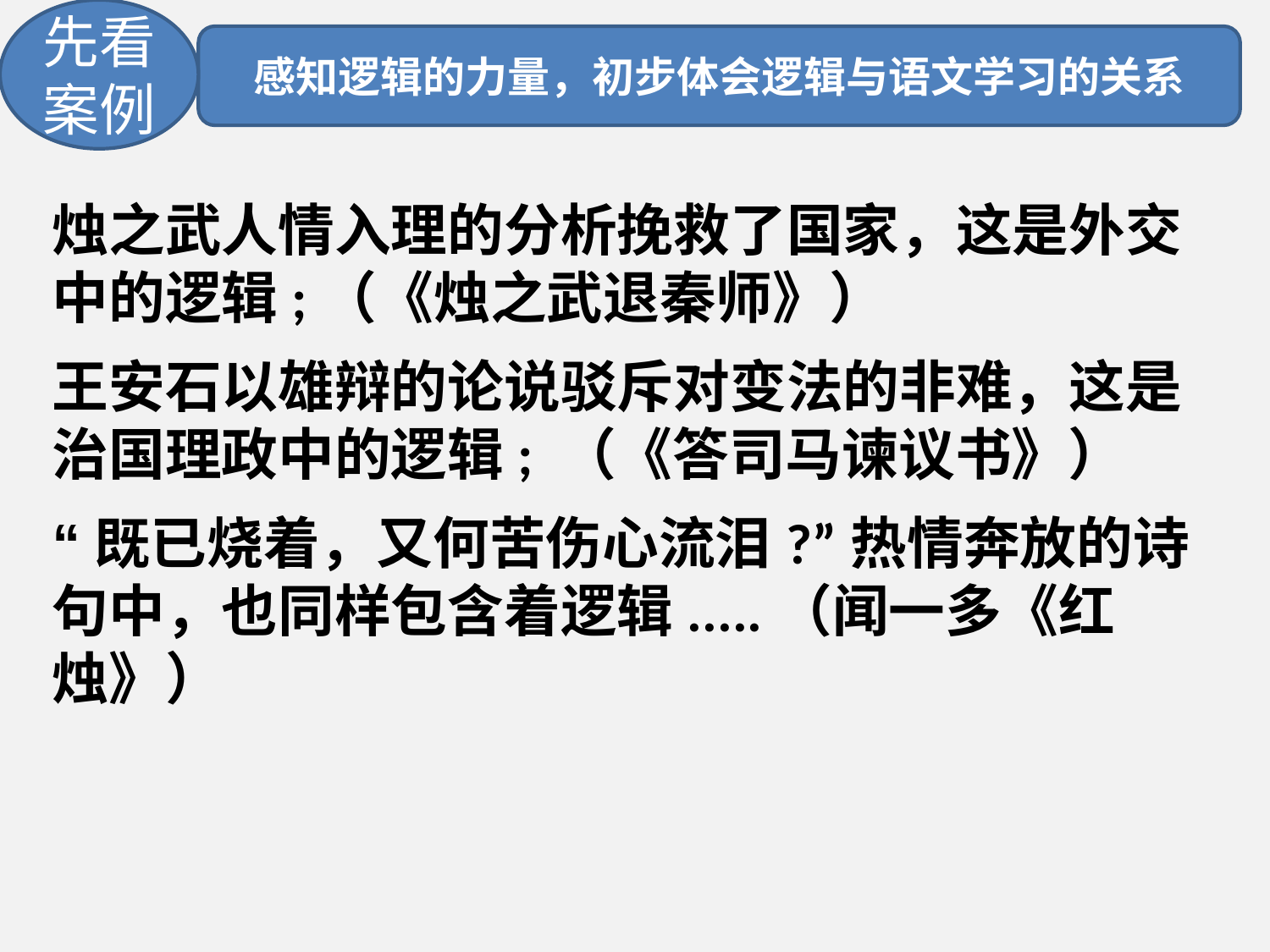

先看案例
感知逻辑的力量，初步体会逻辑与语文学习的关系
烛之武人情入理的分析挽救了国家，这是外交中的逻辑;（《烛之武退秦师》）
王安石以雄辩的论说驳斥对变法的非难，这是治国理政中的逻辑; （《答司马谏议书》）
“既已烧着，又何苦伤心流泪?”热情奔放的诗句中，也同样包含着逻辑.....（闻一多《红烛》）